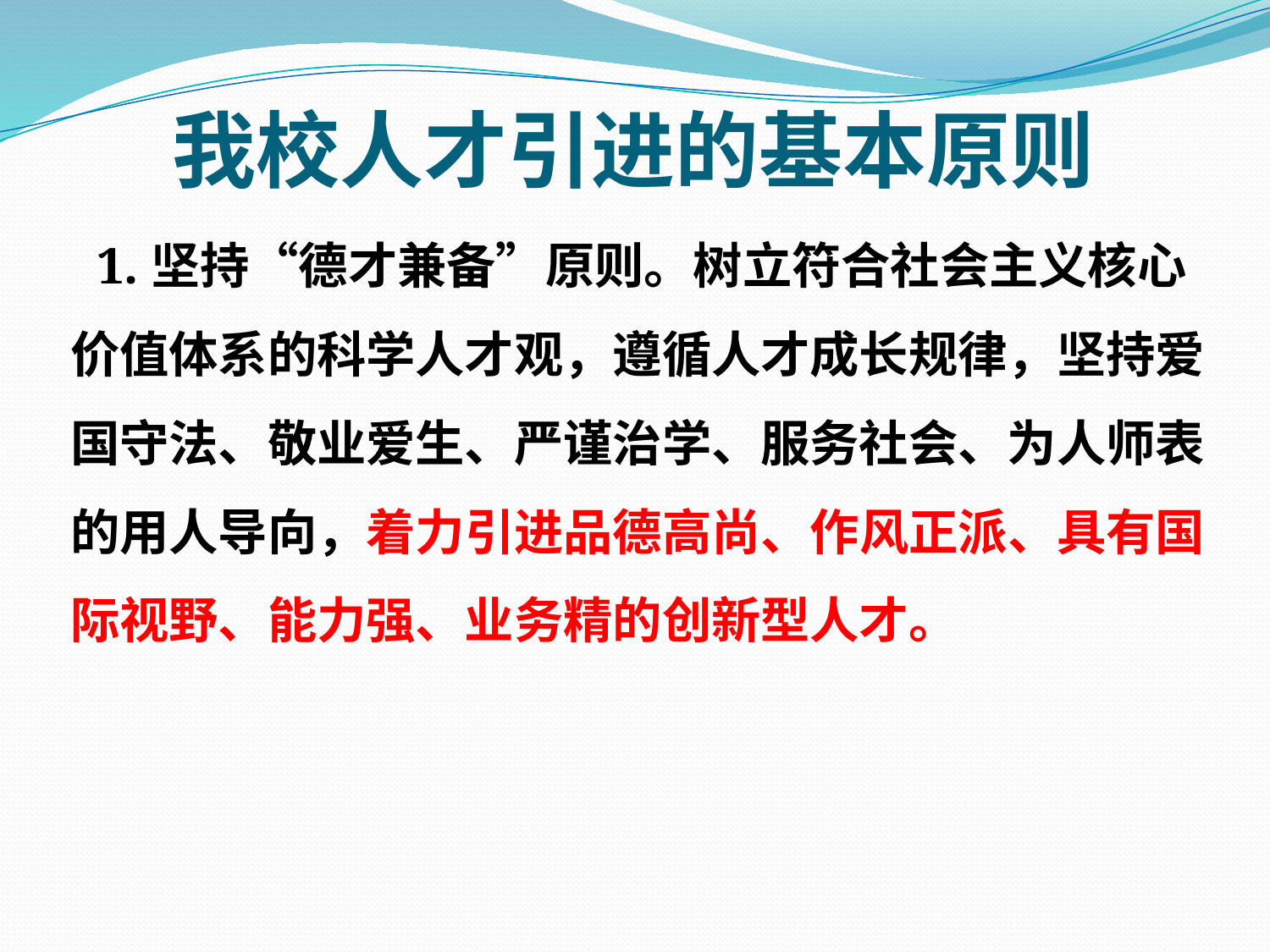

# 我校人才引进的基本原则
     1.坚持“德才兼备”原则。树立符合社会主义核心价值体系的科学人才观，遵循人才成长规律，坚持爱国守法、敬业爱生、严谨治学、服务社会、为人师表的用人导向，着力引进品德高尚、作风正派、具有国际视野、能力强、业务精的创新型人才。